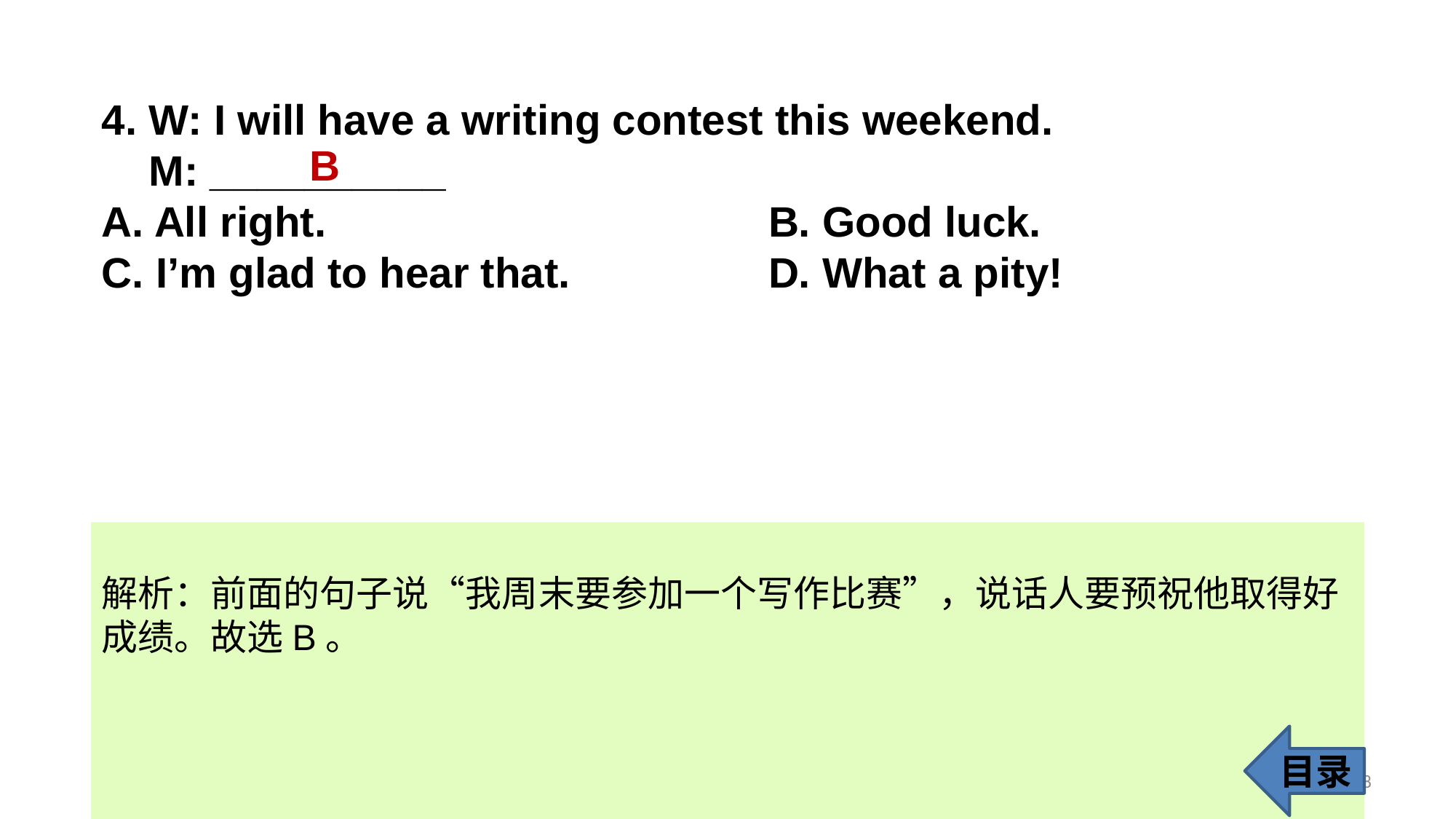

4. W: I will have a writing contest this weekend.
    M: __________
A. All right. 				 B. Good luck.
C. I’m glad to hear that.		 D. What a pity!
B

解析：前面的句子说“我周末要参加一个写作比赛”，说话人要预祝他取得好
成绩。故选B。
目录
8